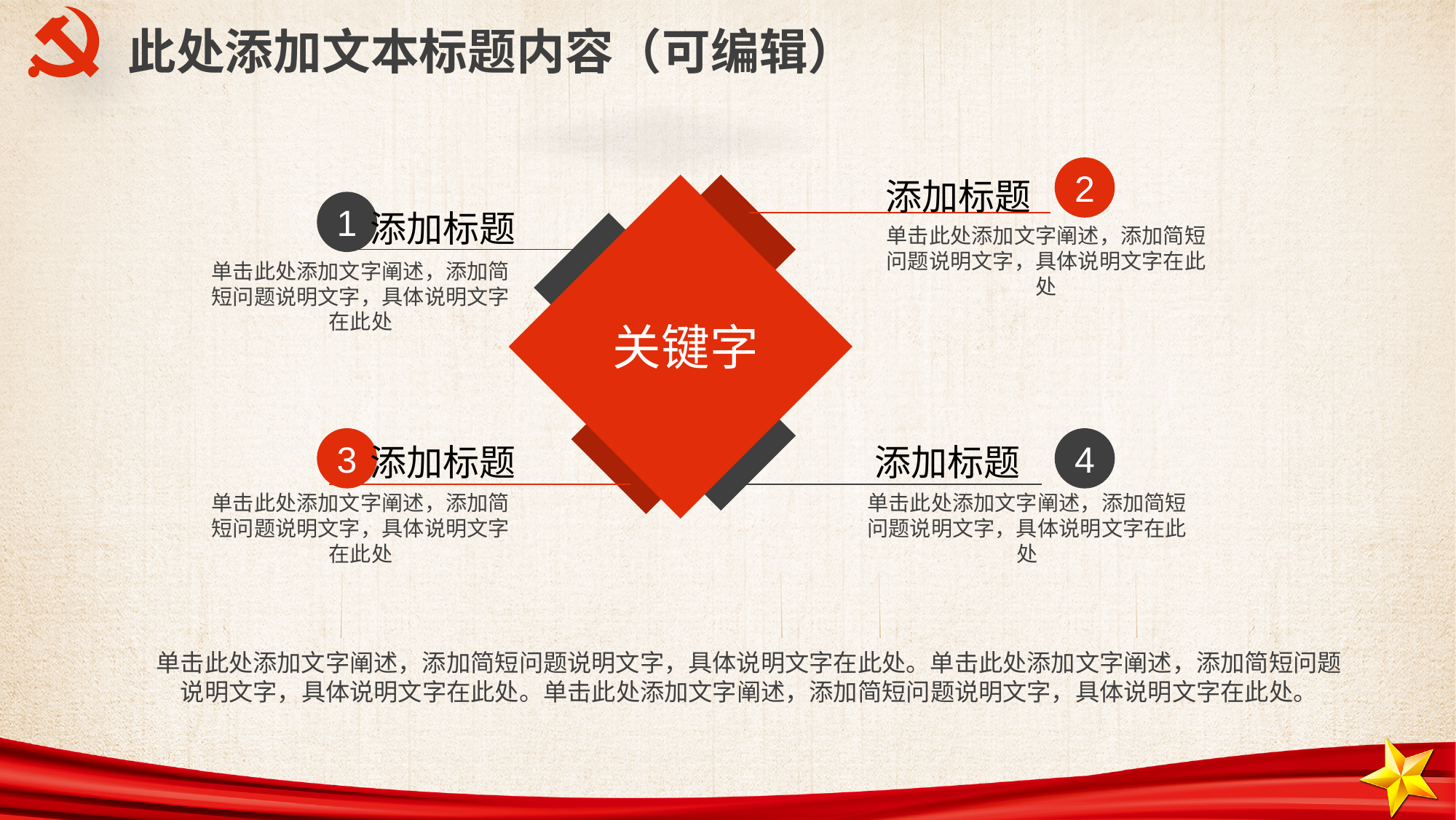

此处添加文本标题内容（可编辑）
2
添加标题

关键字

1
添加标题

单击此处添加文字阐述，添加简短问题说明文字，具体说明文字在此处
单击此处添加文字阐述，添加简短问题说明文字，具体说明文字在此处

3
4
添加标题
添加标题
单击此处添加文字阐述，添加简短问题说明文字，具体说明文字在此处
单击此处添加文字阐述，添加简短问题说明文字，具体说明文字在此处
单击此处添加文字阐述，添加简短问题说明文字，具体说明文字在此处。单击此处添加文字阐述，添加简短问题说明文字，具体说明文字在此处。单击此处添加文字阐述，添加简短问题说明文字，具体说明文字在此处。